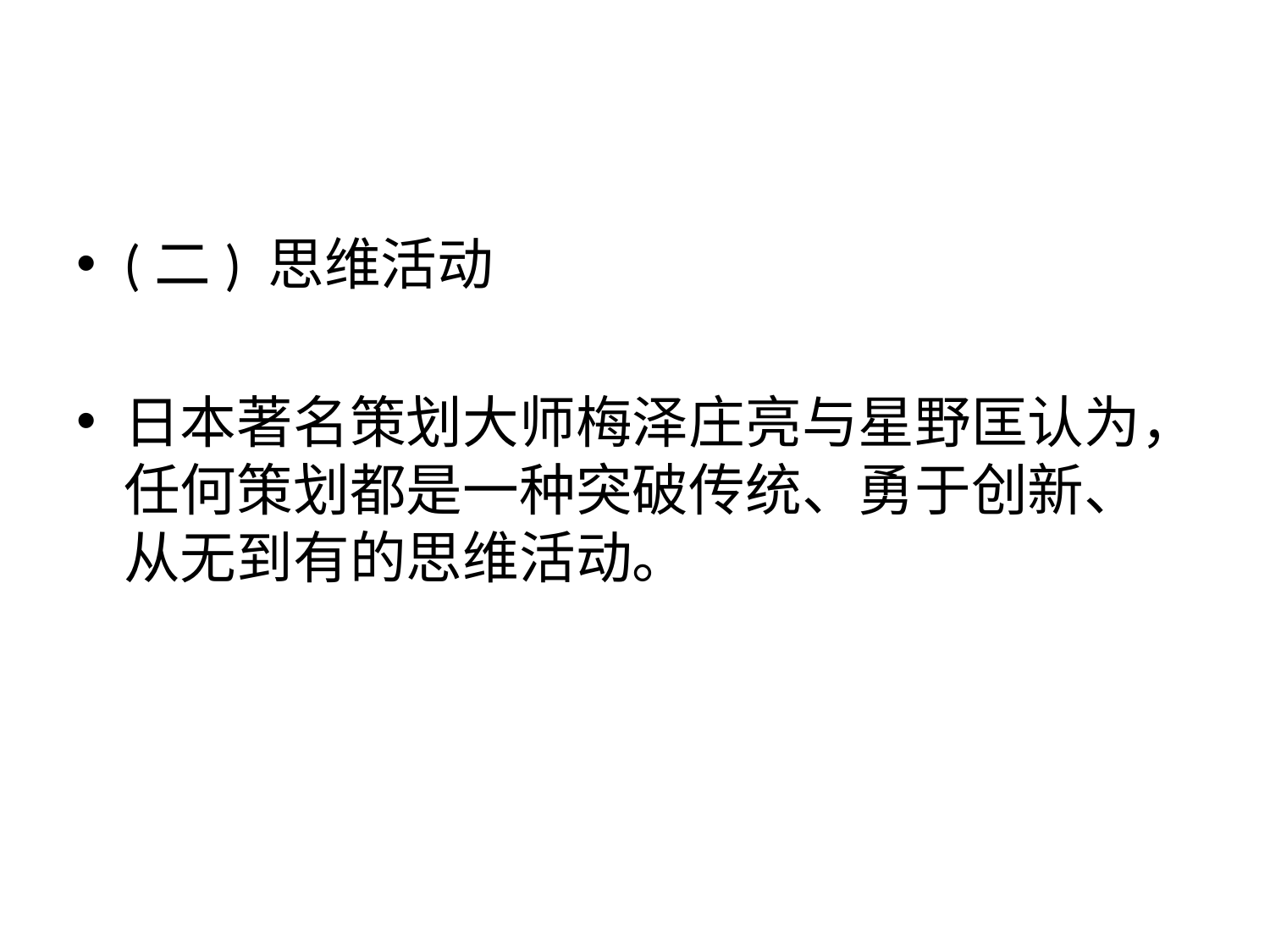

#
(二) 思维活动

日本著名策划大师梅泽庄亮与星野匡认为，任何策划都是一种突破传统、勇于创新、从无到有的思维活动。